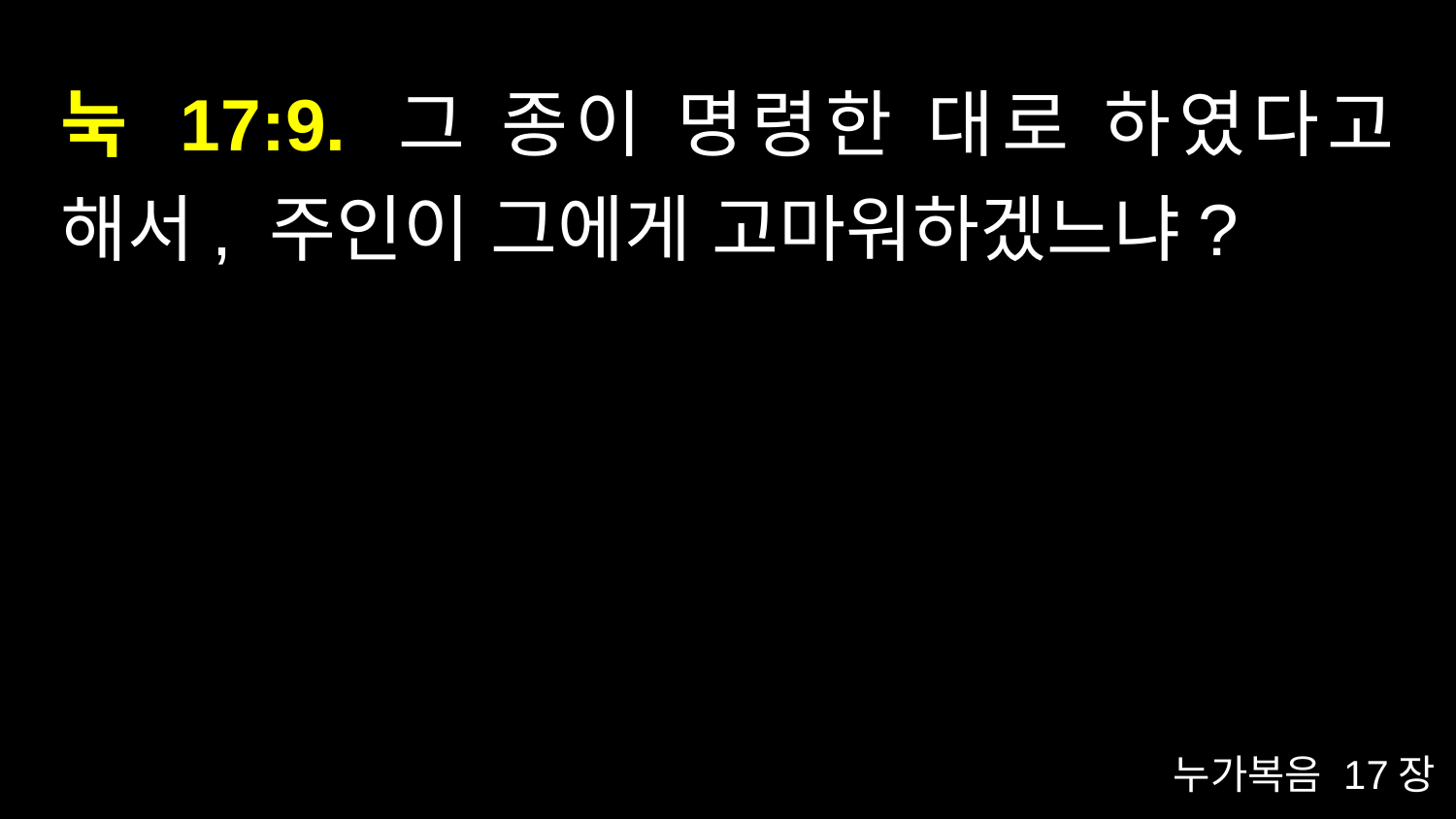

# 눅 17:9. 그 종이 명령한 대로 하였다고 해서, 주인이 그에게 고마워하겠느냐?
누가복음 17장